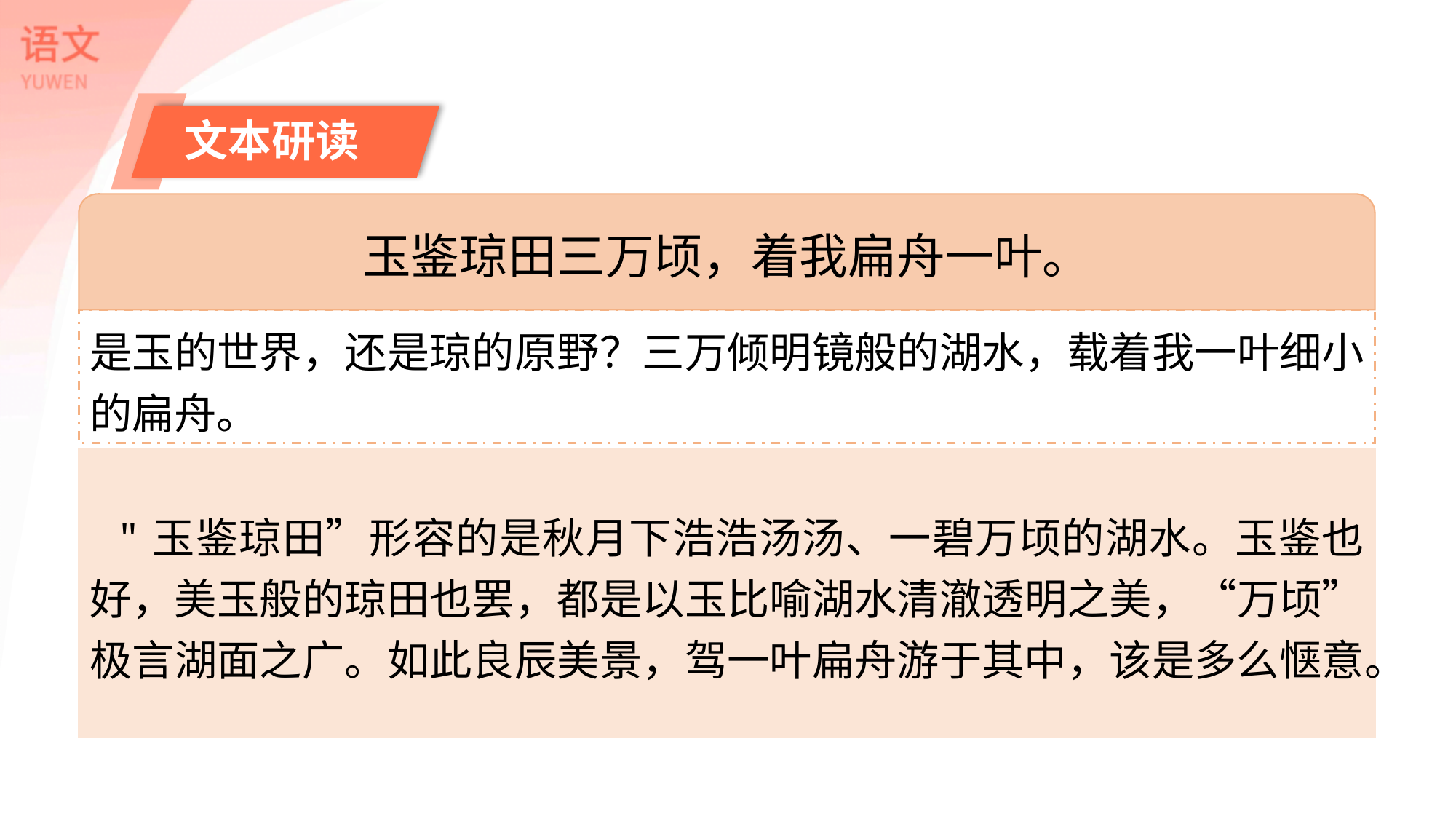

文本研读
玉鉴琼田三万顷，着我扁舟一叶。
是玉的世界，还是琼的原野？三万倾明镜般的湖水，载着我一叶细小的扁舟。
 "玉鉴琼田”形容的是秋月下浩浩汤汤、一碧万顷的湖水。玉鉴也好，美玉般的琼田也罢，都是以玉比喻湖水清澈透明之美，“万顷”极言湖面之广。如此良辰美景，驾一叶扁舟游于其中，该是多么惬意。